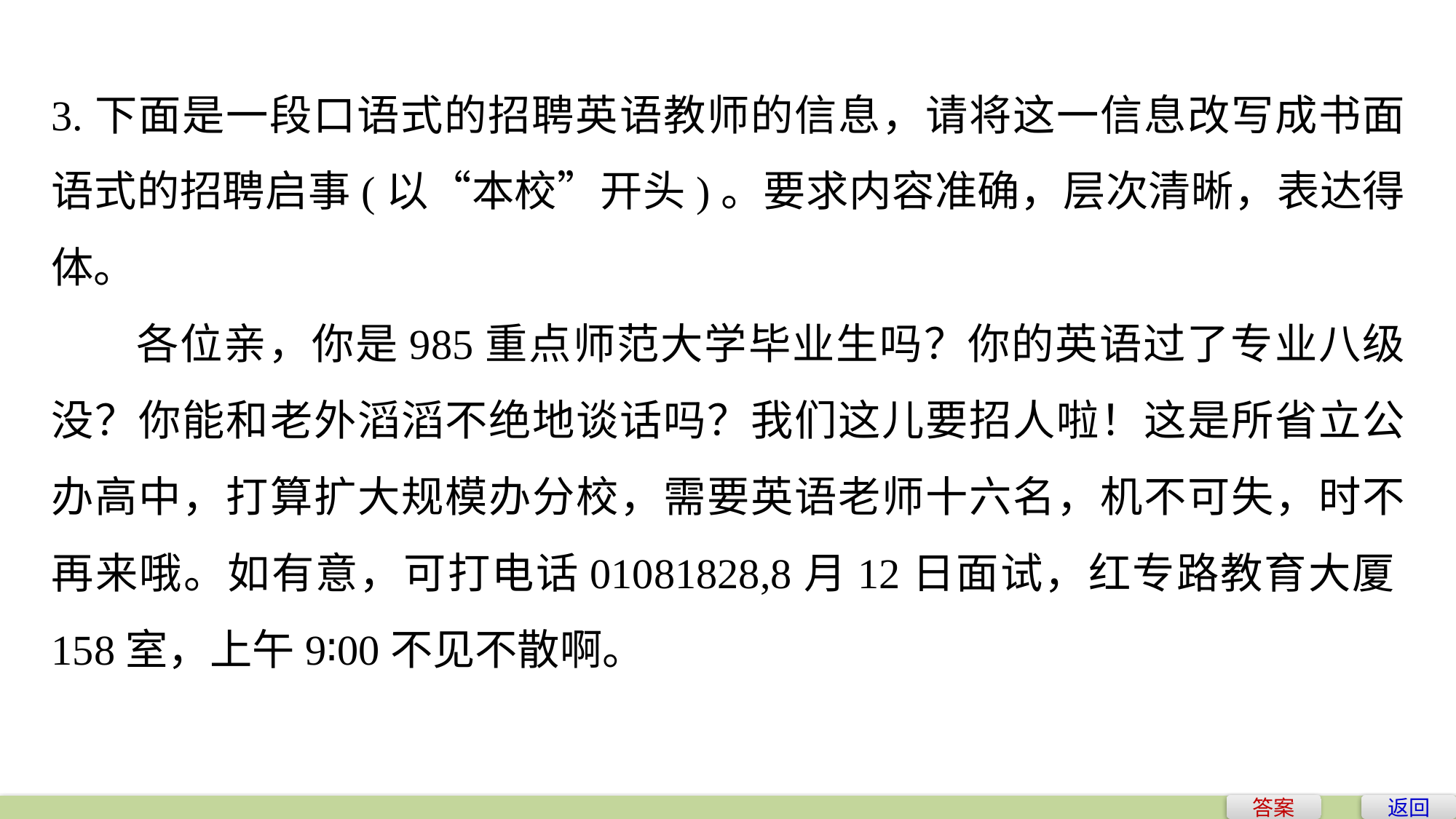

3.下面是一段口语式的招聘英语教师的信息，请将这一信息改写成书面语式的招聘启事(以“本校”开头)。要求内容准确，层次清晰，表达得体。
各位亲，你是985重点师范大学毕业生吗？你的英语过了专业八级没？你能和老外滔滔不绝地谈话吗？我们这儿要招人啦！这是所省立公办高中，打算扩大规模办分校，需要英语老师十六名，机不可失，时不再来哦。如有意，可打电话01081828,8月12日面试，红专路教育大厦158室，上午9∶00不见不散啊。
答案
返回